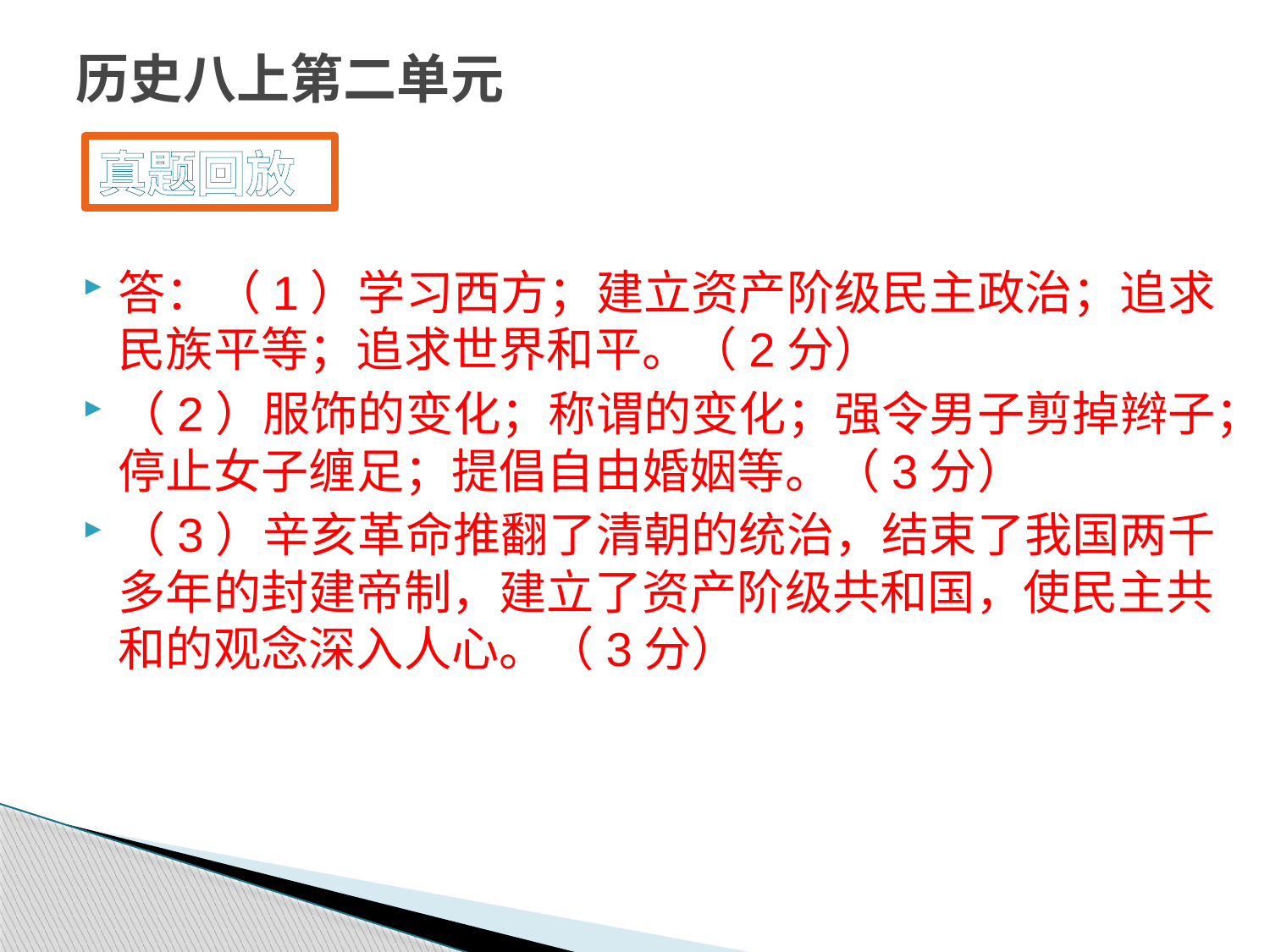

# 历史八上第二单元
真题回放
答：（1）学习西方；建立资产阶级民主政治；追求民族平等；追求世界和平。（2分）
（2）服饰的变化；称谓的变化；强令男子剪掉辫子；停止女子缠足；提倡自由婚姻等。（3分）
（3）辛亥革命推翻了清朝的统治，结束了我国两千多年的封建帝制，建立了资产阶级共和国，使民主共和的观念深入人心。（3分）